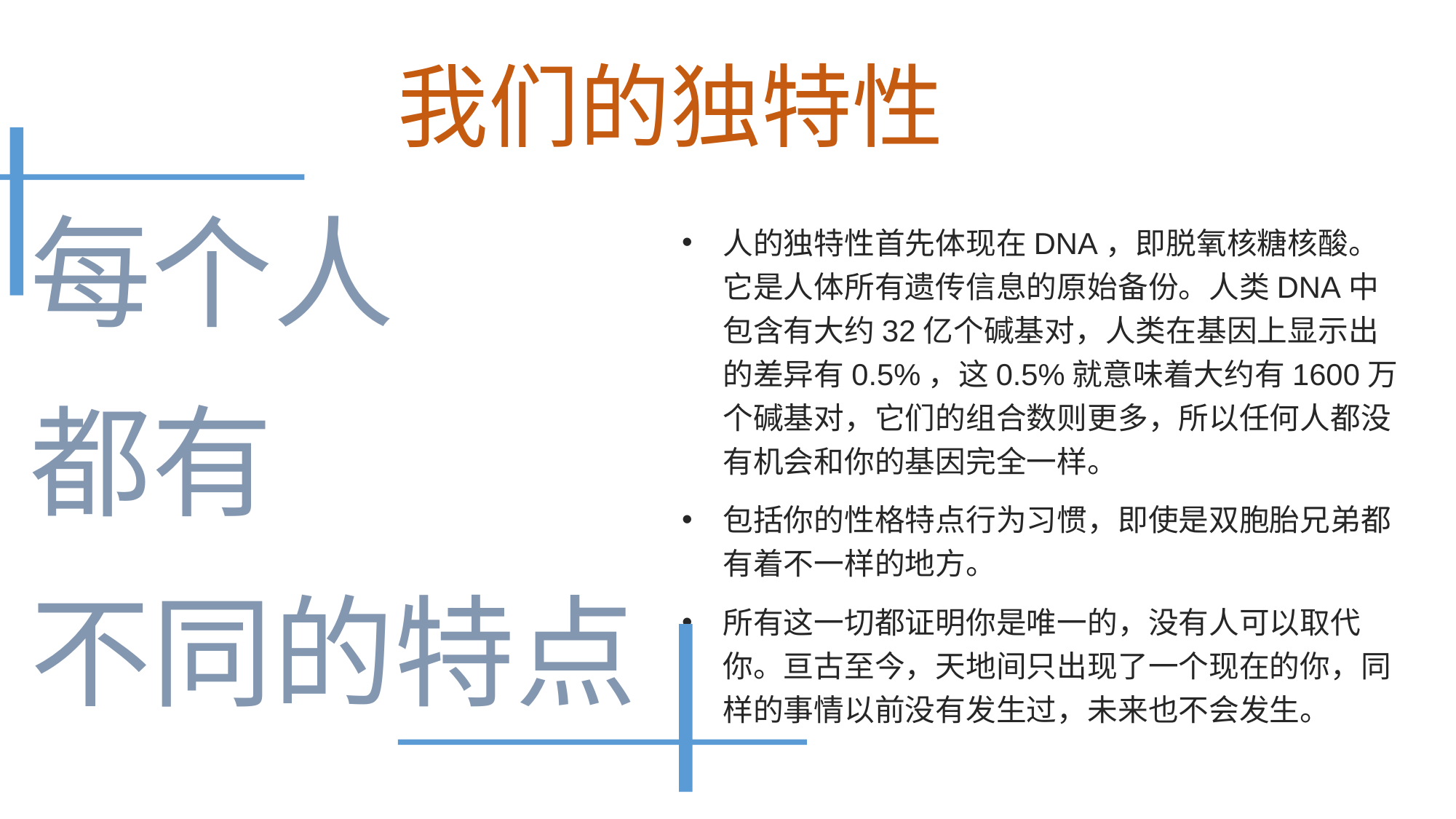

# 我们的独特性

每个人
都有
不同的特点
人的独特性首先体现在DNA，即脱氧核糖核酸。它是人体所有遗传信息的原始备份。人类DNA中包含有大约32亿个碱基对，人类在基因上显示出的差异有0.5%，这0.5%就意味着大约有1600万个碱基对，它们的组合数则更多，所以任何人都没有机会和你的基因完全一样。
包括你的性格特点行为习惯，即使是双胞胎兄弟都有着不一样的地方。
所有这一切都证明你是唯一的，没有人可以取代你。亘古至今，天地间只出现了一个现在的你，同样的事情以前没有发生过，未来也不会发生。